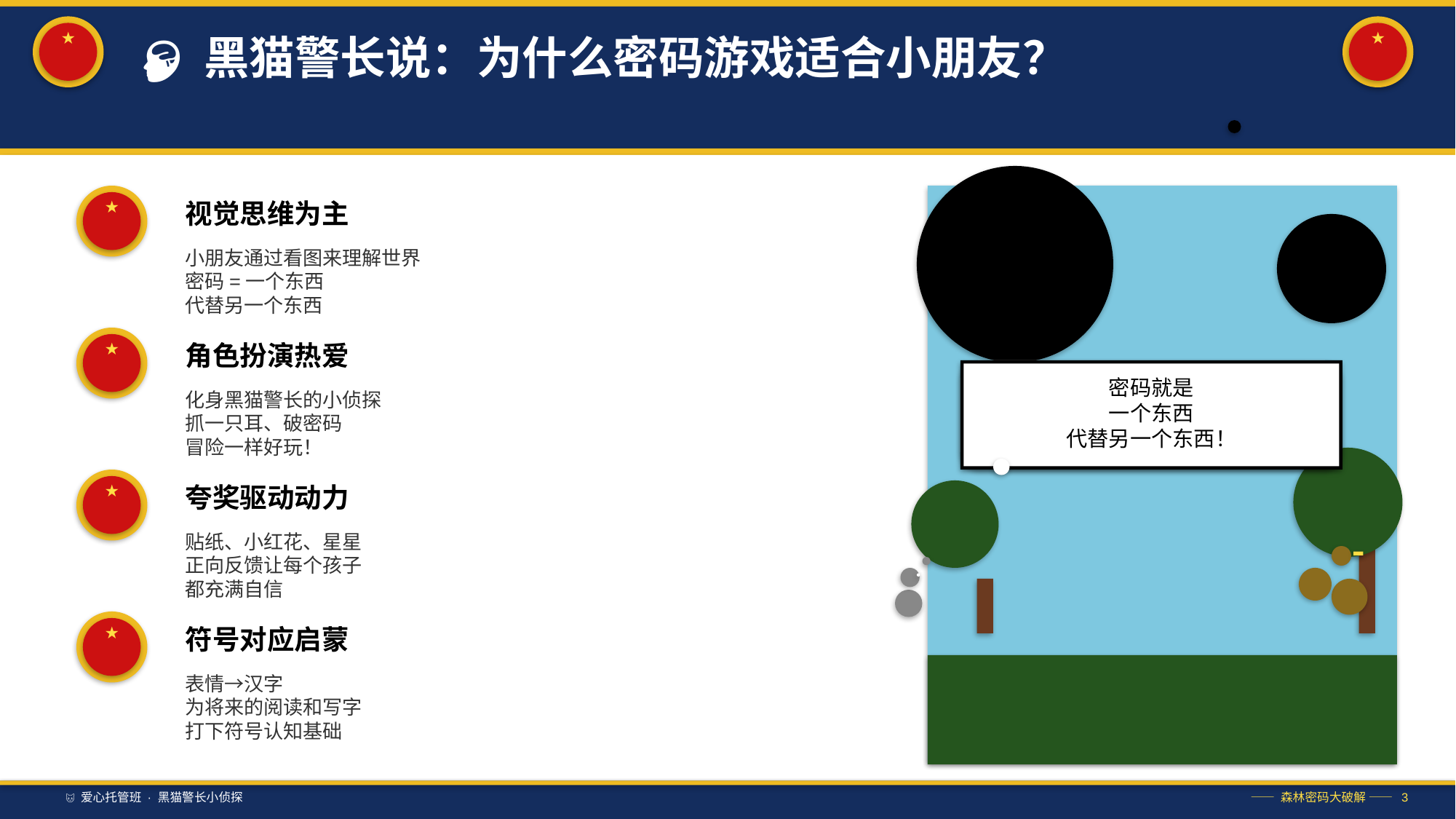

★
★

🧠 黑猫警长说：为什么密码游戏适合小朋友？

★
视觉思维为主

小朋友通过看图来理解世界
密码=一个东西
代替另一个东西

★
角色扮演热爱

密码就是
一个东西
代替另一个东西！
化身黑猫警长的小侦探
抓一只耳、破密码
冒险一样好玩！

★
夸奖驱动动力

贴纸、小红花、星星
正向反馈让每个孩子
都充满自信

★
符号对应启蒙

表情→汉字
为将来的阅读和写字
打下符号认知基础

🐱 爱心托管班 · 黑猫警长小侦探
—— 森林密码大破解 ——  3